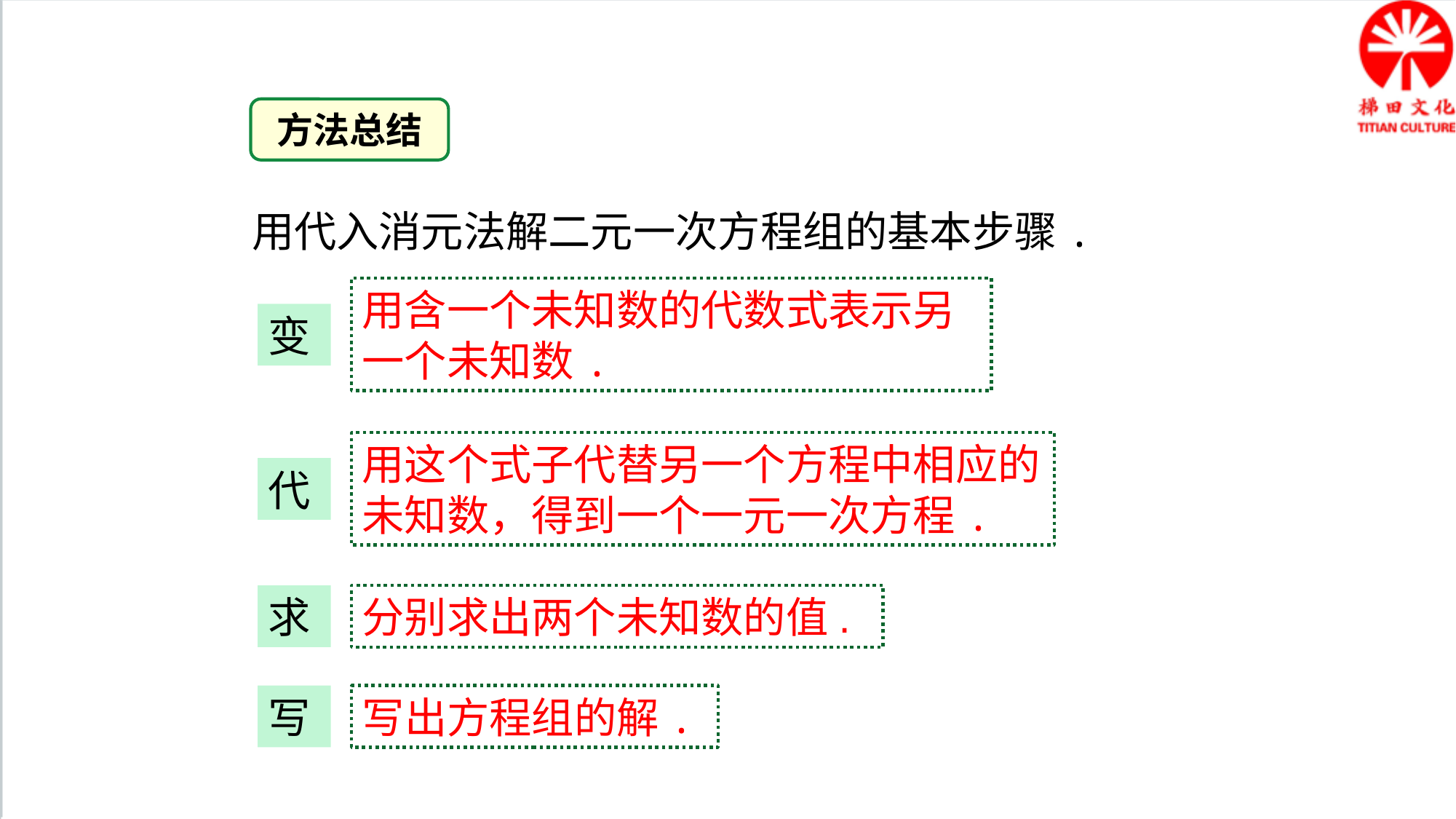

方法总结
用代入消元法解二元一次方程组的基本步骤.
用含一个未知数的代数式表示另一个未知数.
变
用这个式子代替另一个方程中相应的未知数，得到一个一元一次方程.
代
求
分别求出两个未知数的值.
写
写出方程组的解.